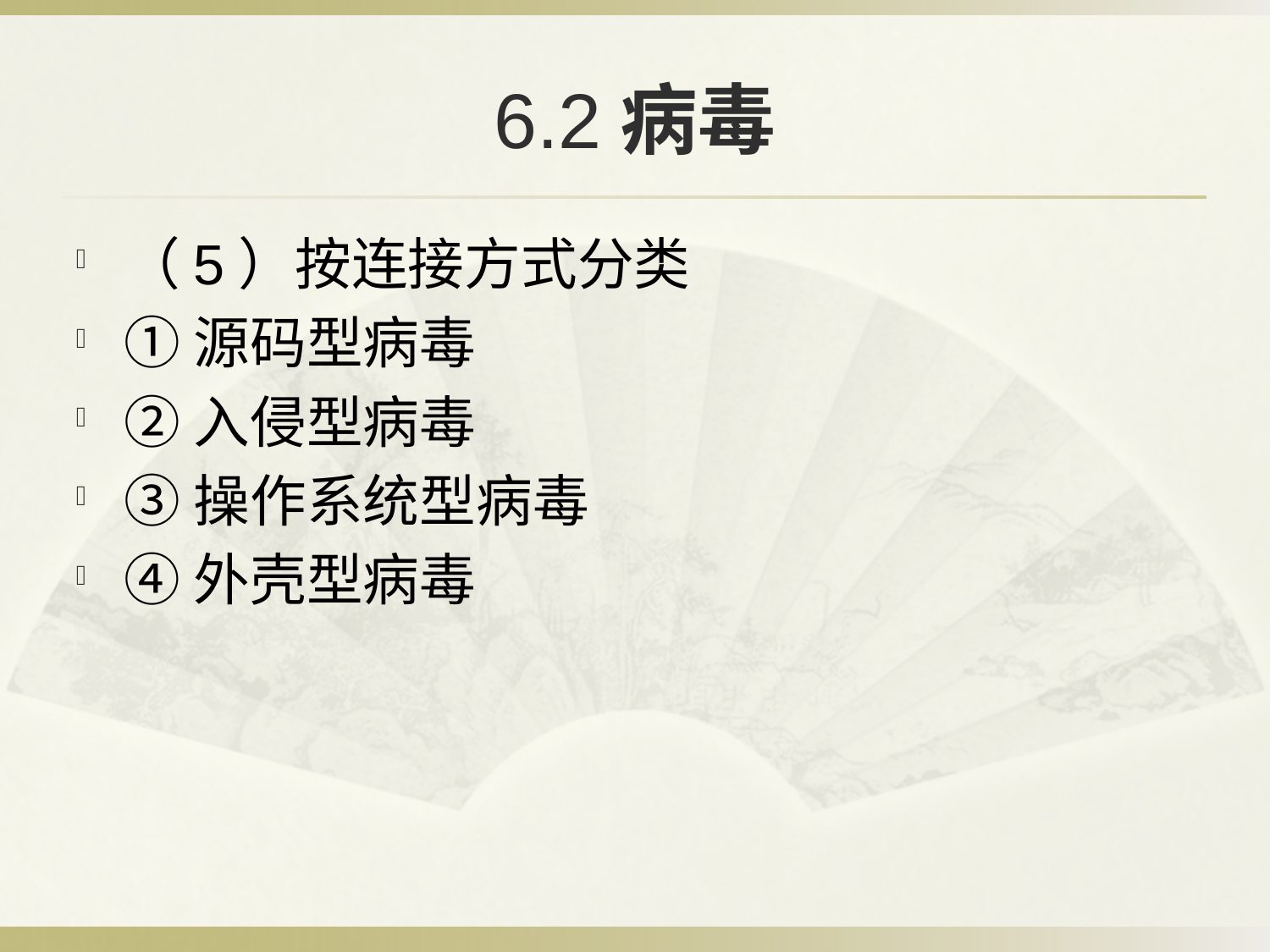

# 6.2病毒
（5）按连接方式分类
①源码型病毒
②入侵型病毒
③操作系统型病毒
④外壳型病毒